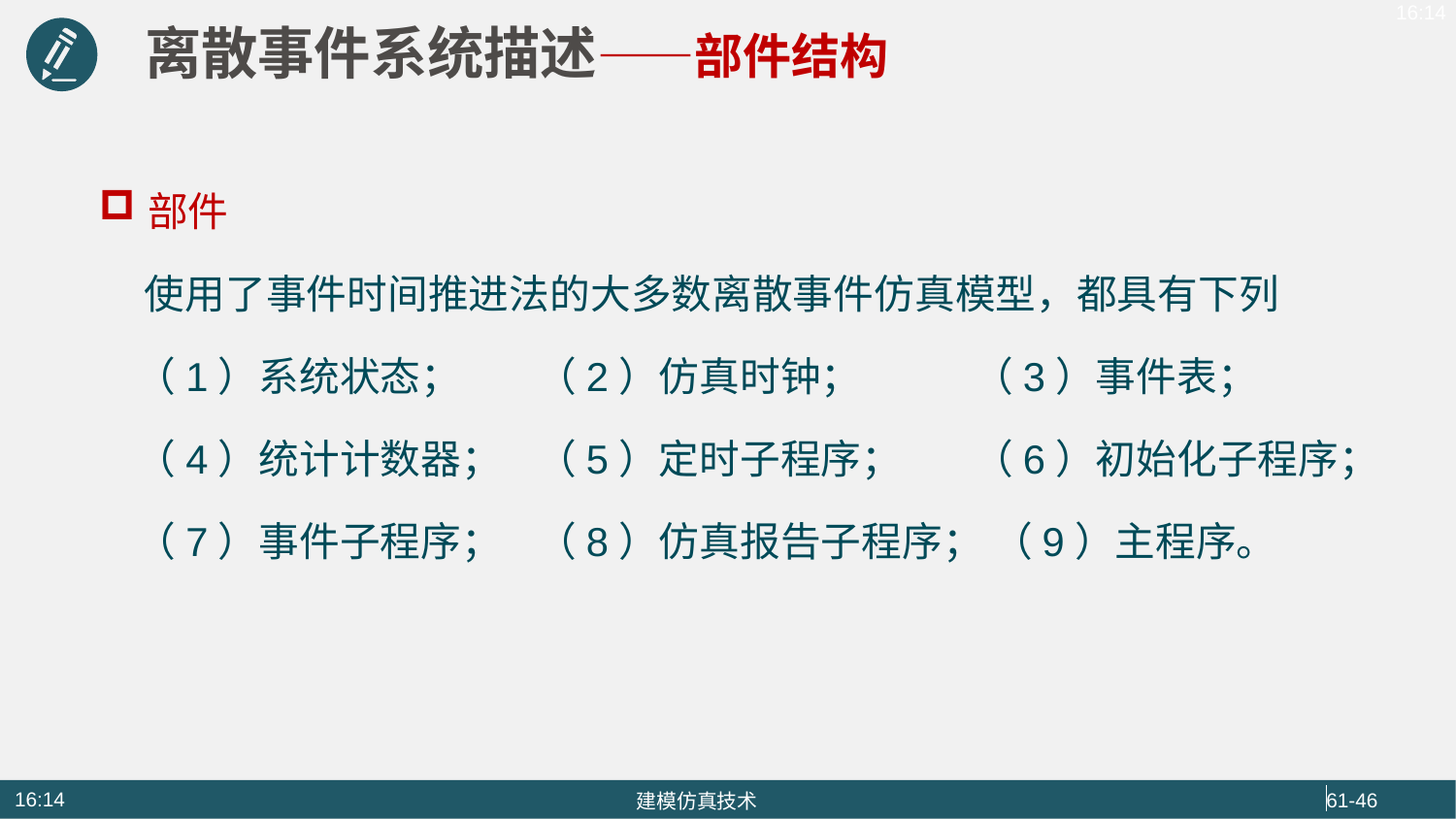

离散事件系统描述——部件结构

部件
    使用了事件时间推进法的大多数离散事件仿真模型，都具有下列
   （1）系统状态；   	（2）仿真时钟； 	（3）事件表；
   （4）统计计数器；	（5）定时子程序；   	（6）初始化子程序；
   （7）事件子程序；   	（8）仿真报告子程序； （9）主程序。